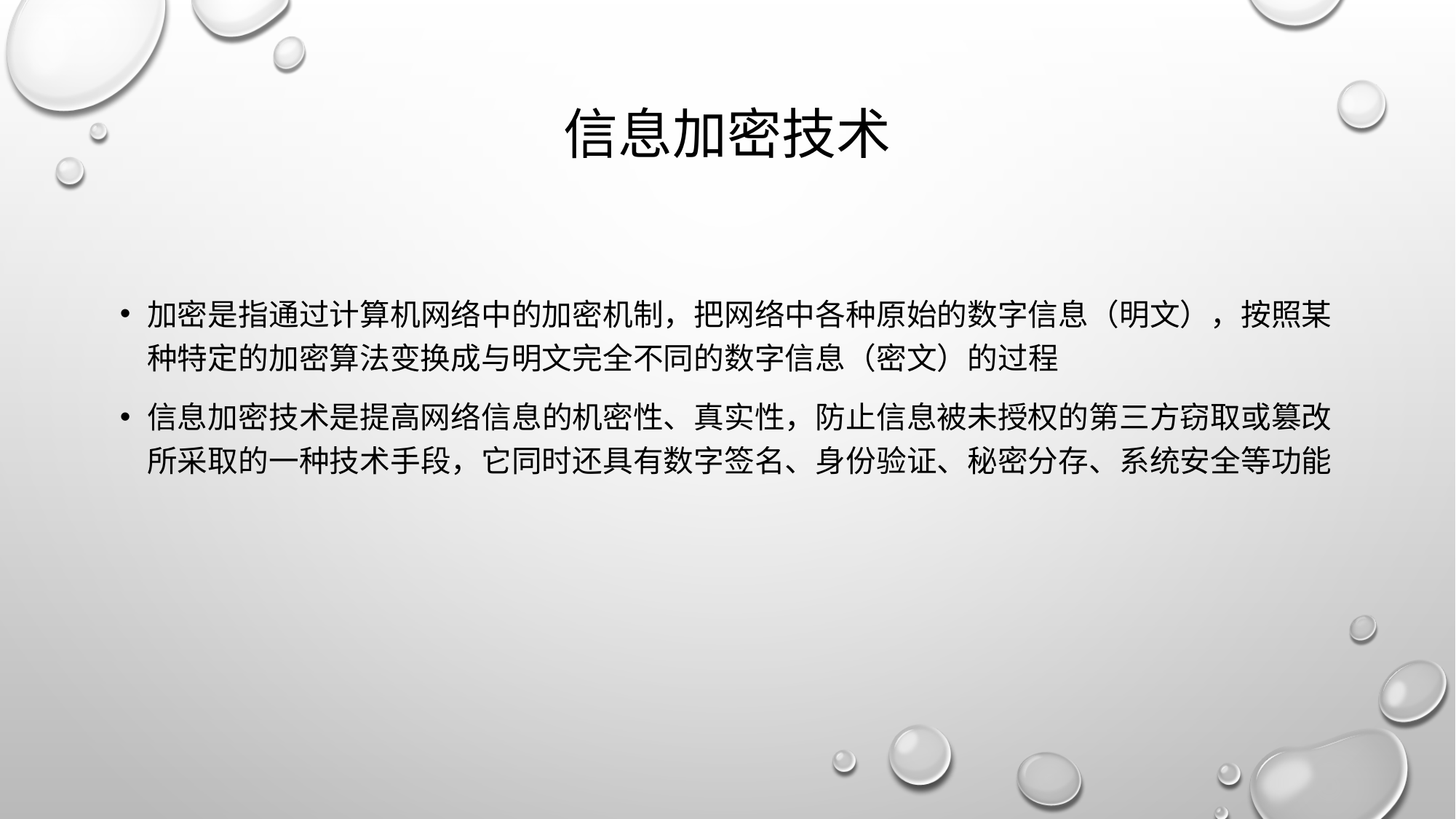

# 信息加密技术
加密是指通过计算机网络中的加密机制，把网络中各种原始的数字信息（明文），按照某种特定的加密算法变换成与明文完全不同的数字信息（密文）的过程
信息加密技术是提高网络信息的机密性、真实性，防止信息被未授权的第三方窃取或篡改所采取的一种技术手段，它同时还具有数字签名、身份验证、秘密分存、系统安全等功能